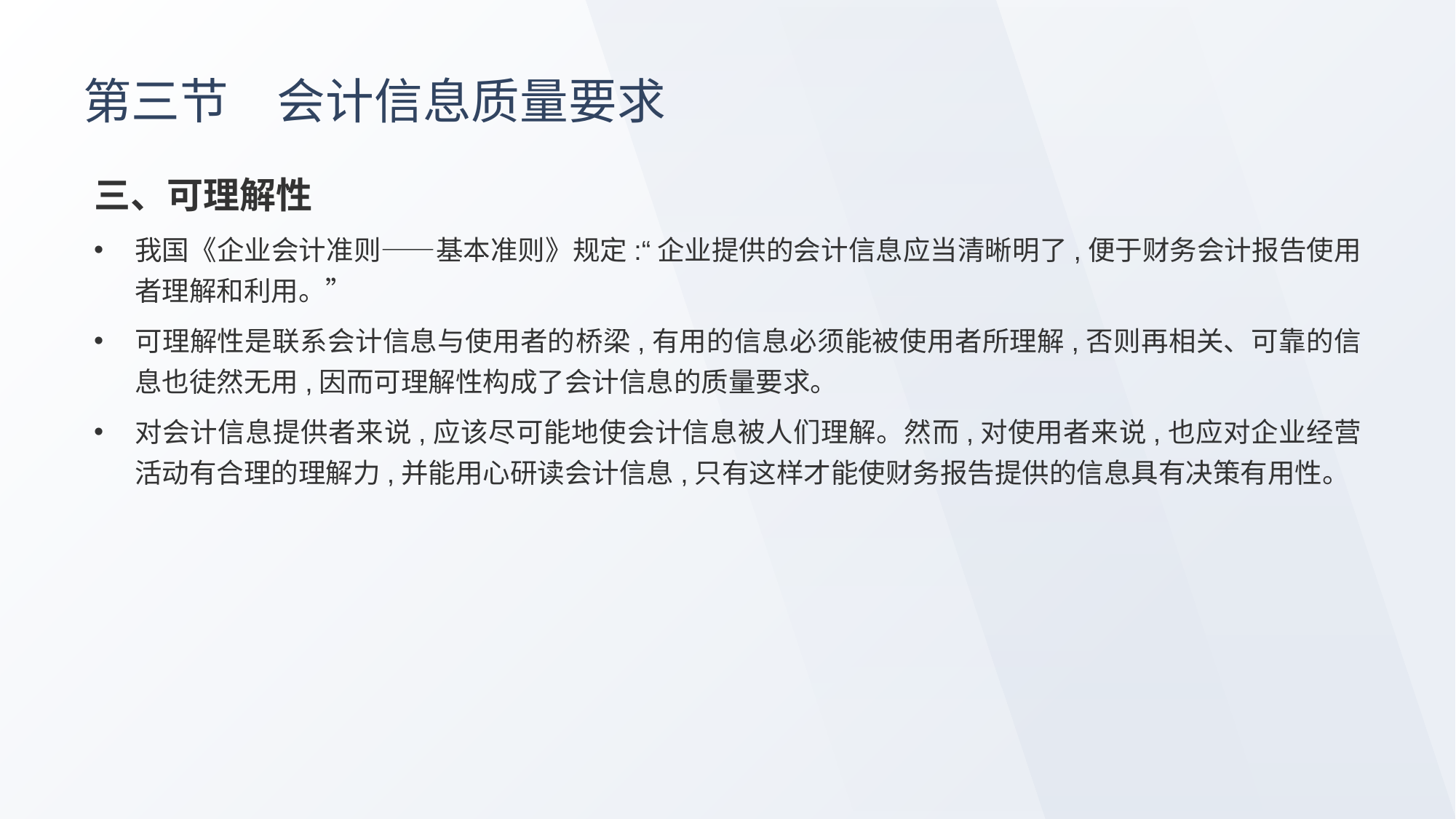

# 第三节　会计信息质量要求
三、可理解性
我国《企业会计准则——基本准则》规定:“企业提供的会计信息应当清晰明了,便于财务会计报告使用者理解和利用。”
可理解性是联系会计信息与使用者的桥梁,有用的信息必须能被使用者所理解,否则再相关、可靠的信息也徒然无用,因而可理解性构成了会计信息的质量要求。
对会计信息提供者来说,应该尽可能地使会计信息被人们理解。然而,对使用者来说,也应对企业经营活动有合理的理解力,并能用心研读会计信息,只有这样才能使财务报告提供的信息具有决策有用性。